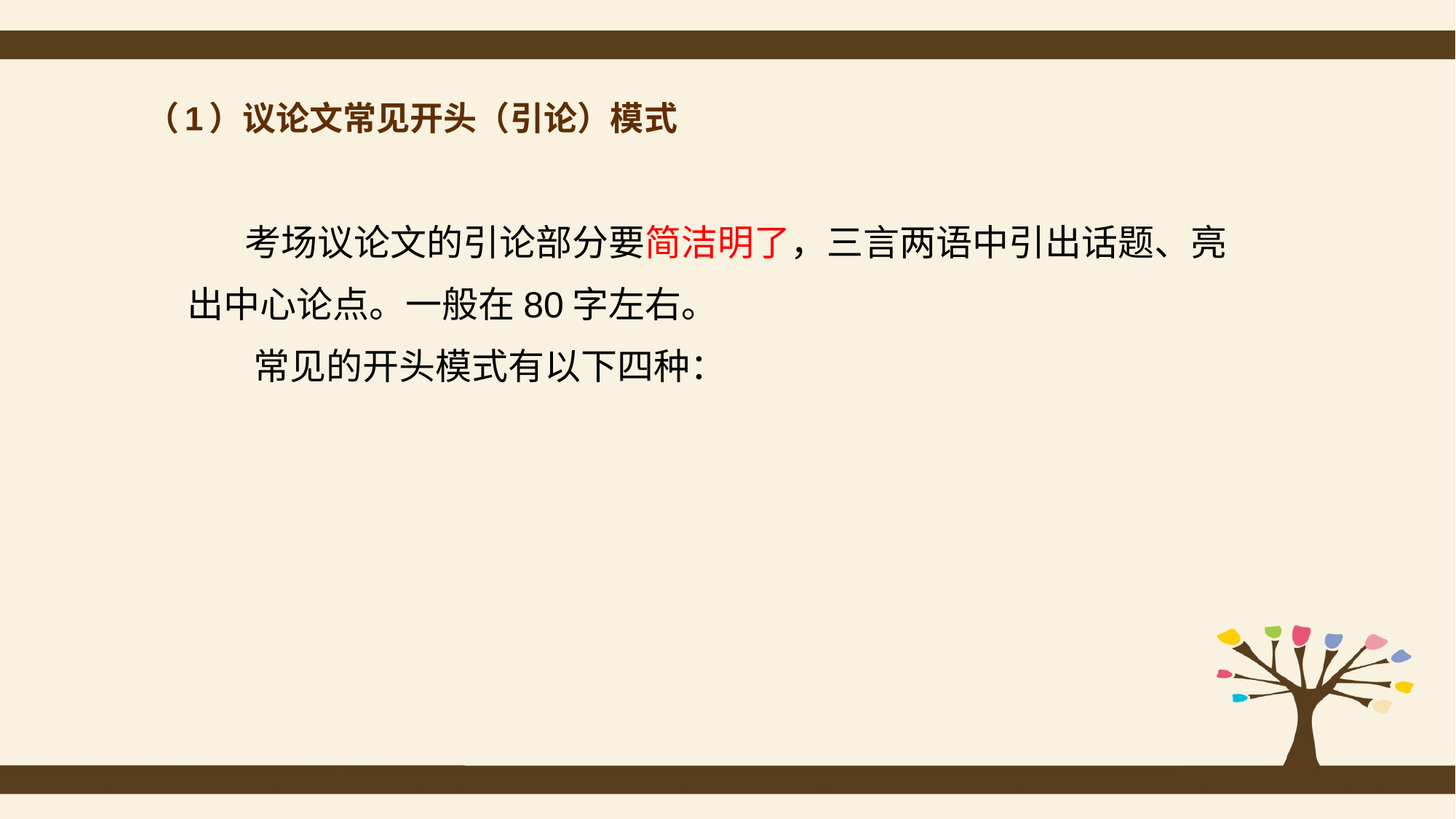

# （1）议论文常见开头（引论）模式
      考场议论文的引论部分要简洁明了，三言两语中引出话题、亮出中心论点。一般在80字左右。
       常见的开头模式有以下四种：